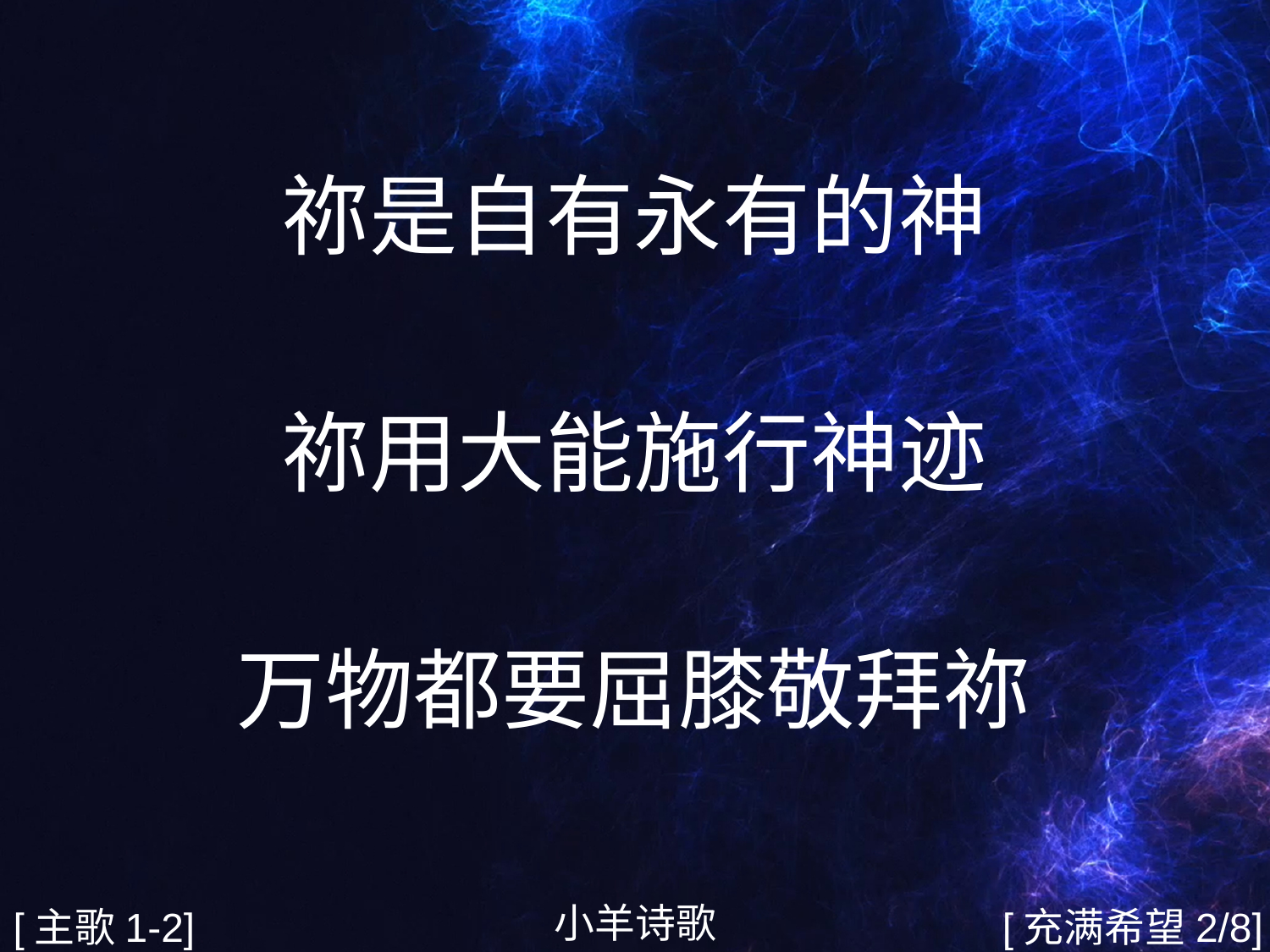

祢是自有永有的神

祢用大能施行神迹

万物都要屈膝敬拜祢

#

小羊诗歌
[主歌1-2]
[充满希望2/8]